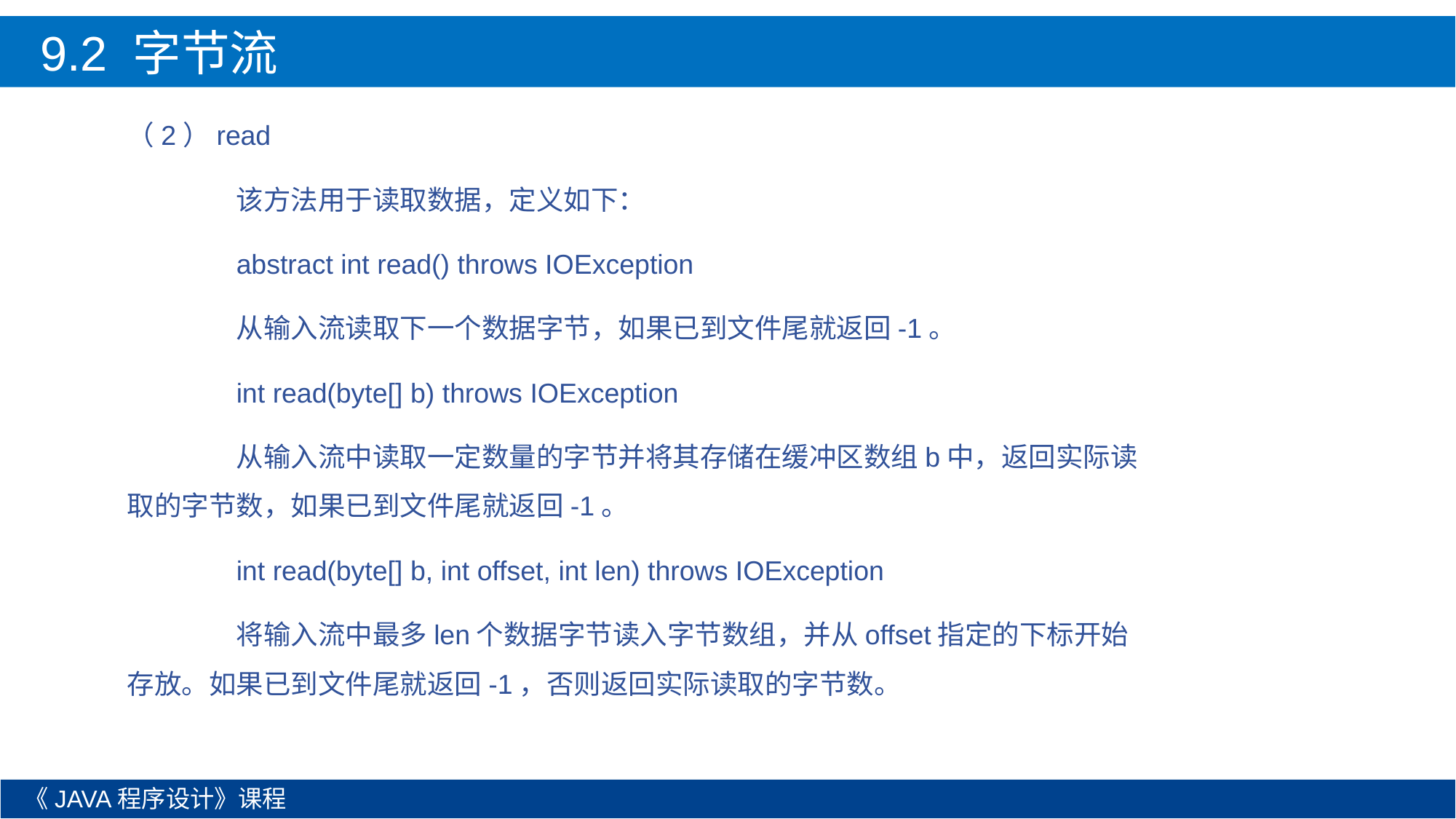

9.2 字节流
（2）read
	该方法用于读取数据，定义如下：
	abstract int read() throws IOException
    	从输入流读取下一个数据字节，如果已到文件尾就返回-1。
	int read(byte[] b) throws IOException
    	从输入流中读取一定数量的字节并将其存储在缓冲区数组b中，返回实际读	取的字节数，如果已到文件尾就返回-1。
	int read(byte[] b, int offset, int len) throws IOException
    	将输入流中最多len个数据字节读入字节数组，并从offset指定的下标开始	存放。如果已到文件尾就返回-1，否则返回实际读取的字节数。

《JAVA程序设计》课程